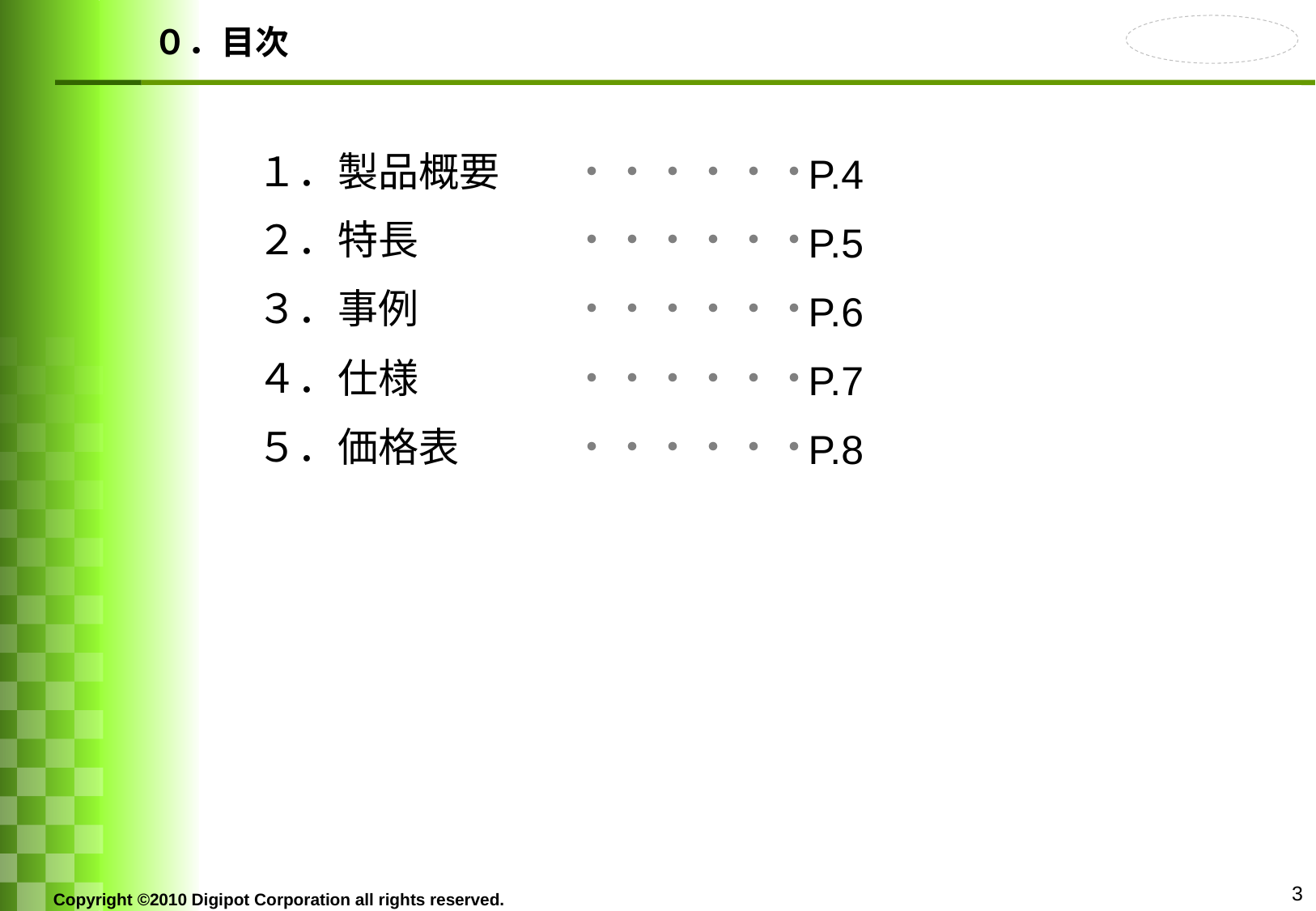

# ０．目次
１．製品概要
２．特長
３．事例
４．仕様
５．価格表
・・・・・・
・・・・・・
・・・・・・
・・・・・・
・・・・・・
P.4
P.5
P.6
P.7
P.8
3